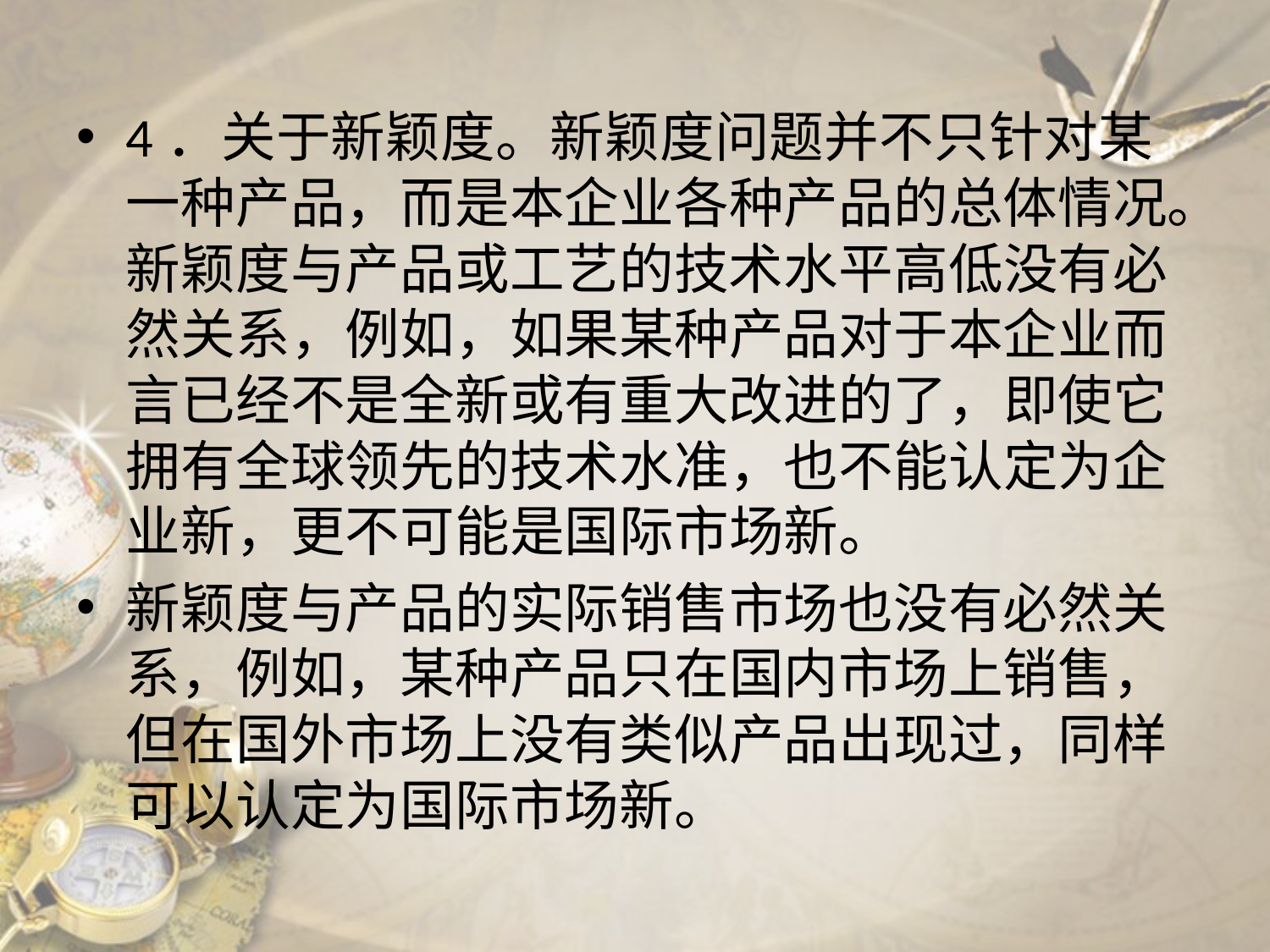

4．关于新颖度。新颖度问题并不只针对某一种产品，而是本企业各种产品的总体情况。新颖度与产品或工艺的技术水平高低没有必然关系，例如，如果某种产品对于本企业而言已经不是全新或有重大改进的了，即使它拥有全球领先的技术水准，也不能认定为企业新，更不可能是国际市场新。
新颖度与产品的实际销售市场也没有必然关系，例如，某种产品只在国内市场上销售，但在国外市场上没有类似产品出现过，同样可以认定为国际市场新。